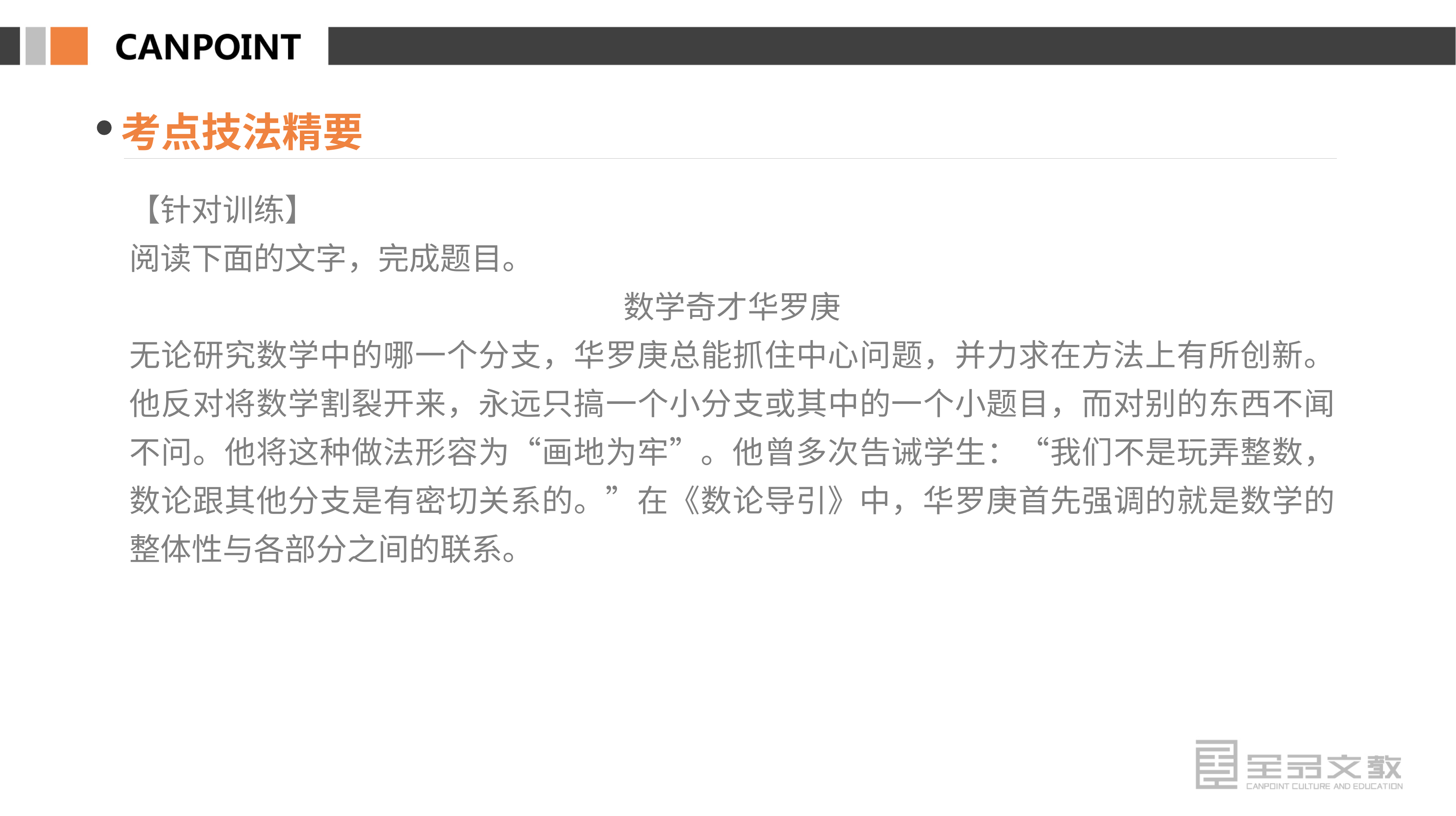

考点技法精要

【针对训练】
阅读下面的文字，完成题目。
数学奇才华罗庚
无论研究数学中的哪一个分支，华罗庚总能抓住中心问题，并力求在方法上有所创新。他反对将数学割裂开来，永远只搞一个小分支或其中的一个小题目，而对别的东西不闻不问。他将这种做法形容为“画地为牢”。他曾多次告诫学生：“我们不是玩弄整数，数论跟其他分支是有密切关系的。”在《数论导引》中，华罗庚首先强调的就是数学的整体性与各部分之间的联系。